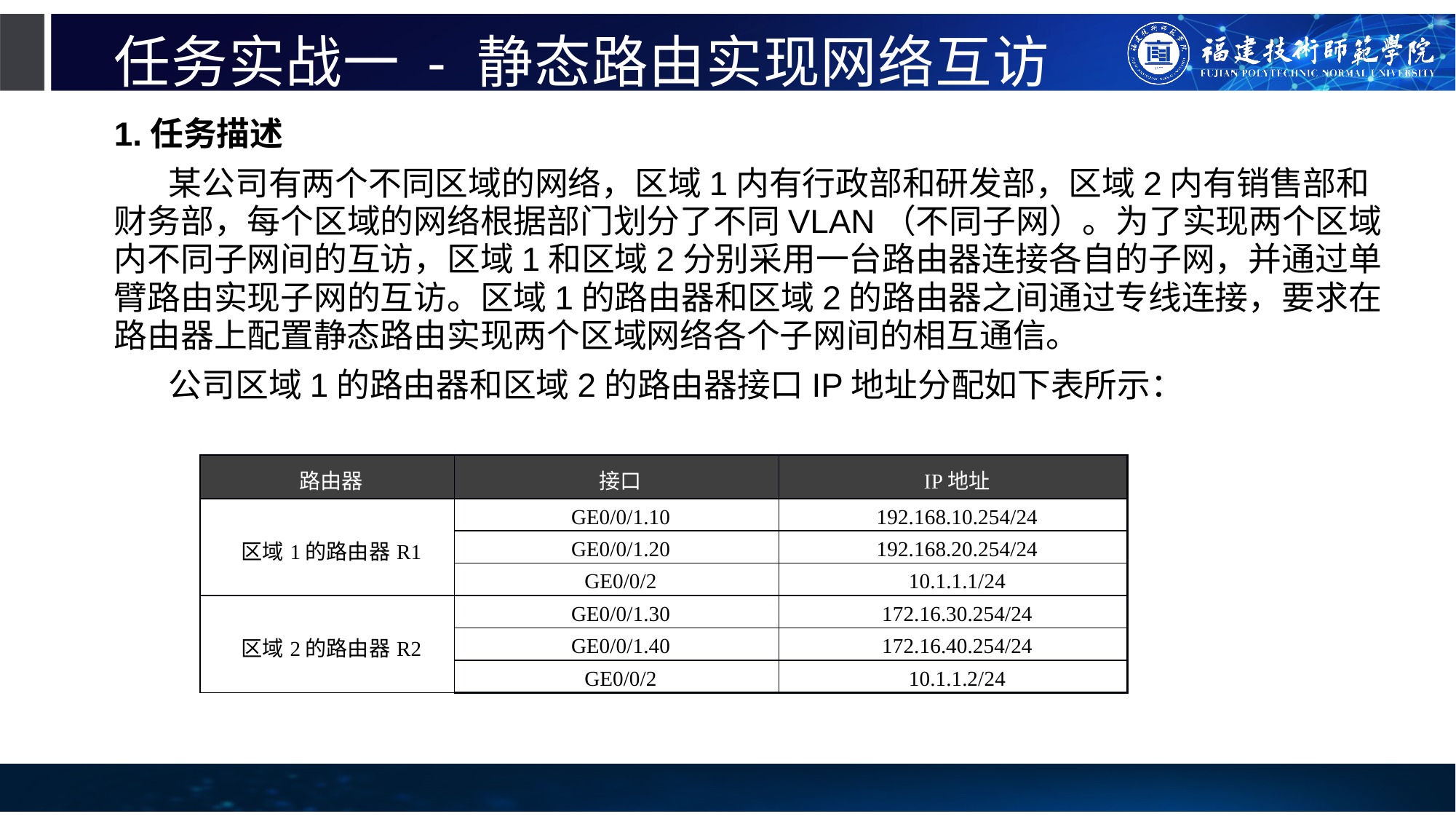

# 任务实战一 - 静态路由实现网络互访
1.任务描述
某公司有两个不同区域的网络，区域1内有行政部和研发部，区域2内有销售部和财务部，每个区域的网络根据部门划分了不同VLAN（不同子网）。为了实现两个区域内不同子网间的互访，区域1和区域2分别采用一台路由器连接各自的子网，并通过单臂路由实现子网的互访。区域1的路由器和区域2的路由器之间通过专线连接，要求在路由器上配置静态路由实现两个区域网络各个子网间的相互通信。
公司区域1的路由器和区域2的路由器接口IP地址分配如下表所示：

| 路由器 | 接口 | IP地址 |
| --- | --- | --- |
| 区域1的路由器R1 | GE0/0/1.10 | 192.168.10.254/24 |
|  | GE0/0/1.20 | 192.168.20.254/24 |
|  | GE0/0/2 | 10.1.1.1/24 |
| 区域2的路由器R2 | GE0/0/1.30 | 172.16.30.254/24 |
|  | GE0/0/1.40 | 172.16.40.254/24 |
|  | GE0/0/2 | 10.1.1.2/24 |